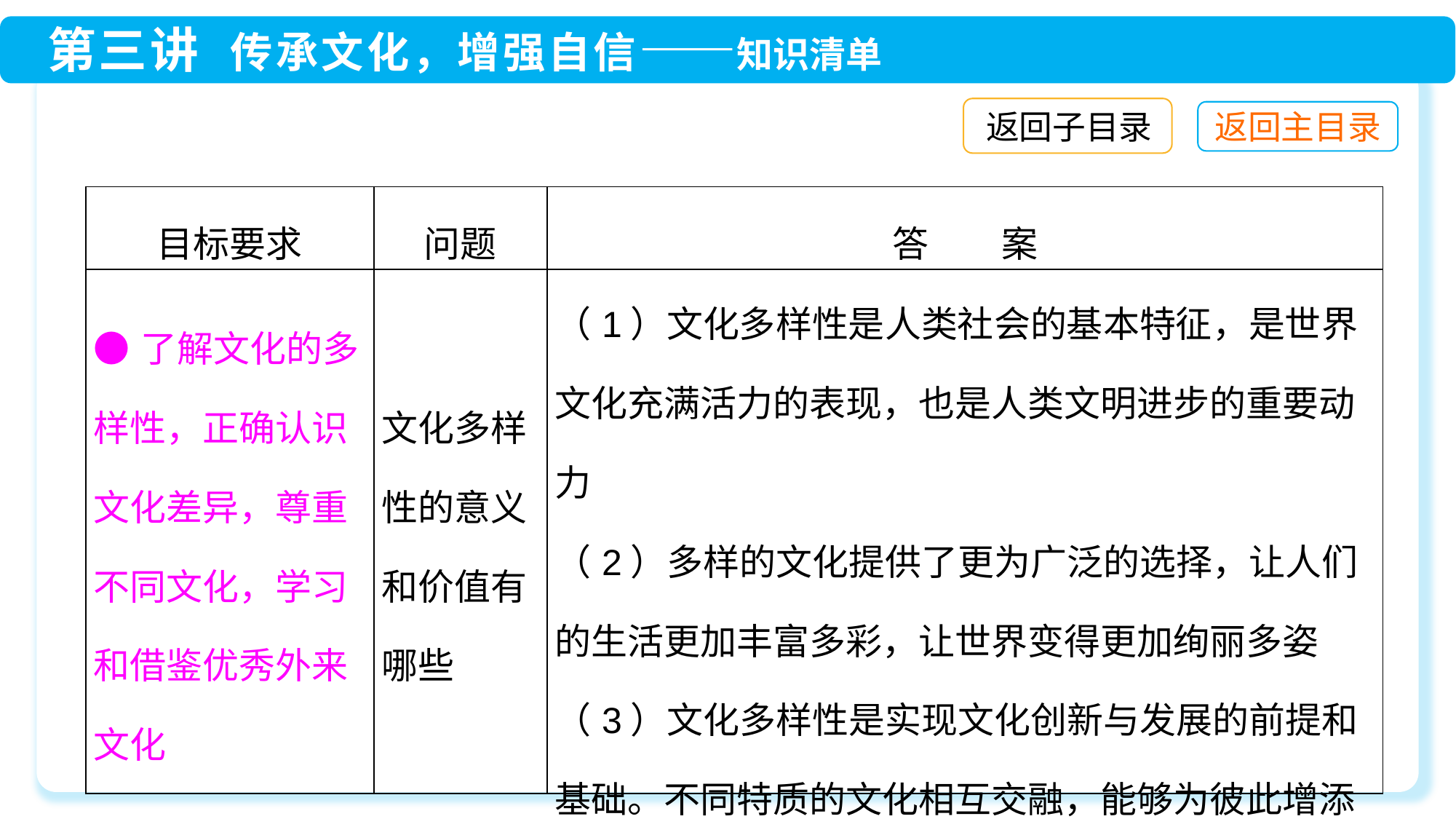

返回子目录
| 目标要求 | 问题 | 答　　案 |
| --- | --- | --- |
| ●了解文化的多样性，正确认识文化差异，尊重不同文化，学习和借鉴优秀外来文化 | 文化多样性的意义和价值有哪些 | （1）文化多样性是人类社会的基本特征，是世界文化充满活力的表现，也是人类文明进步的重要动力 （2）多样的文化提供了更为广泛的选择，让人们的生活更加丰富多彩，让世界变得更加绚丽多姿 （3）文化多样性是实现文化创新与发展的前提和基础。不同特质的文化相互交融，能够为彼此增添新的元素，激发新的活力 |